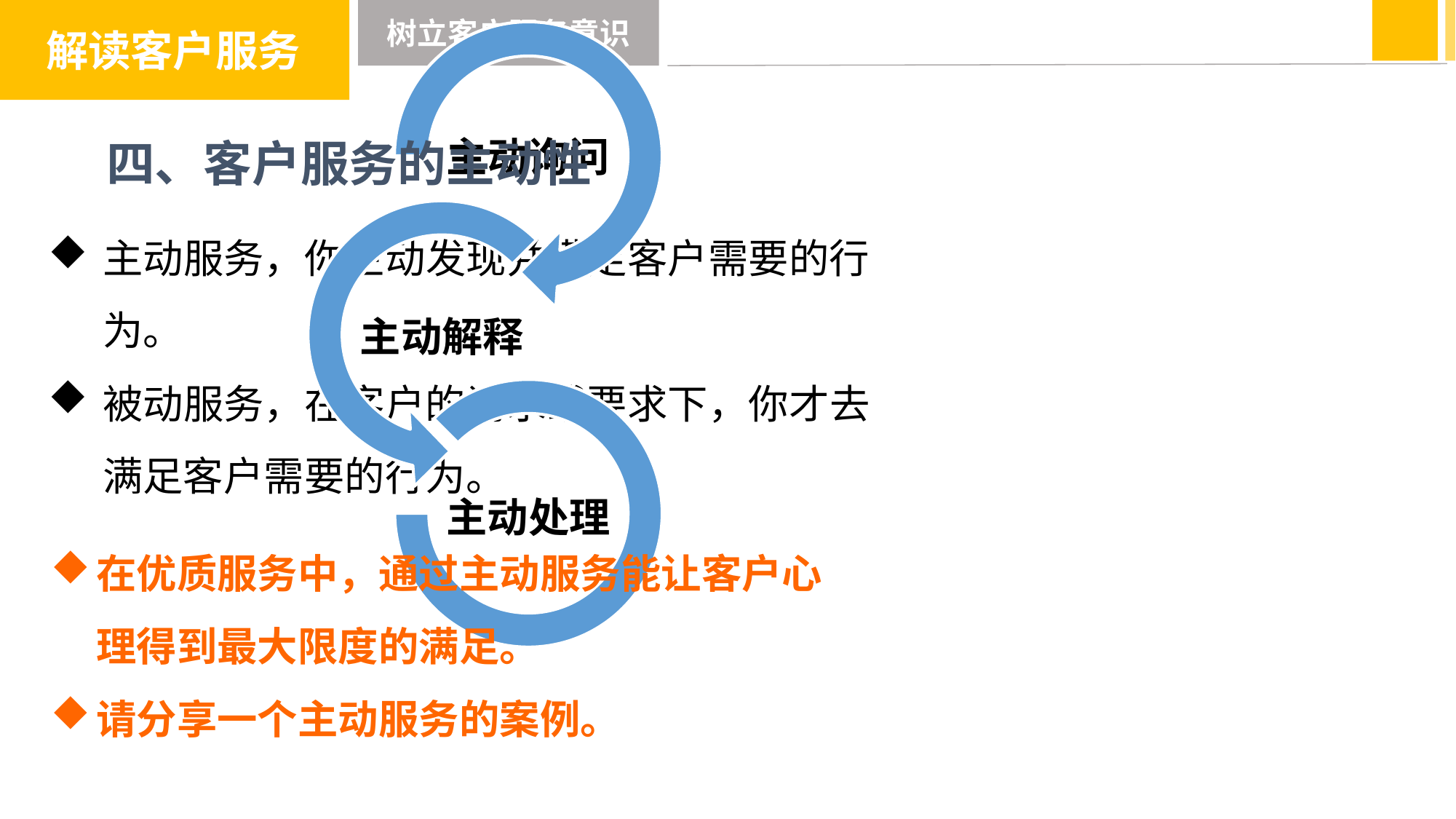

解读客户服务
树立客户服务意识

四、客户服务的主动性
主动询问
主动解释
主动处理
主动服务，你主动发现并满足客户需要的行为。
被动服务，在客户的请求或要求下，你才去满足客户需要的行为。
在优质服务中，通过主动服务能让客户心理得到最大限度的满足。
请分享一个主动服务的案例。